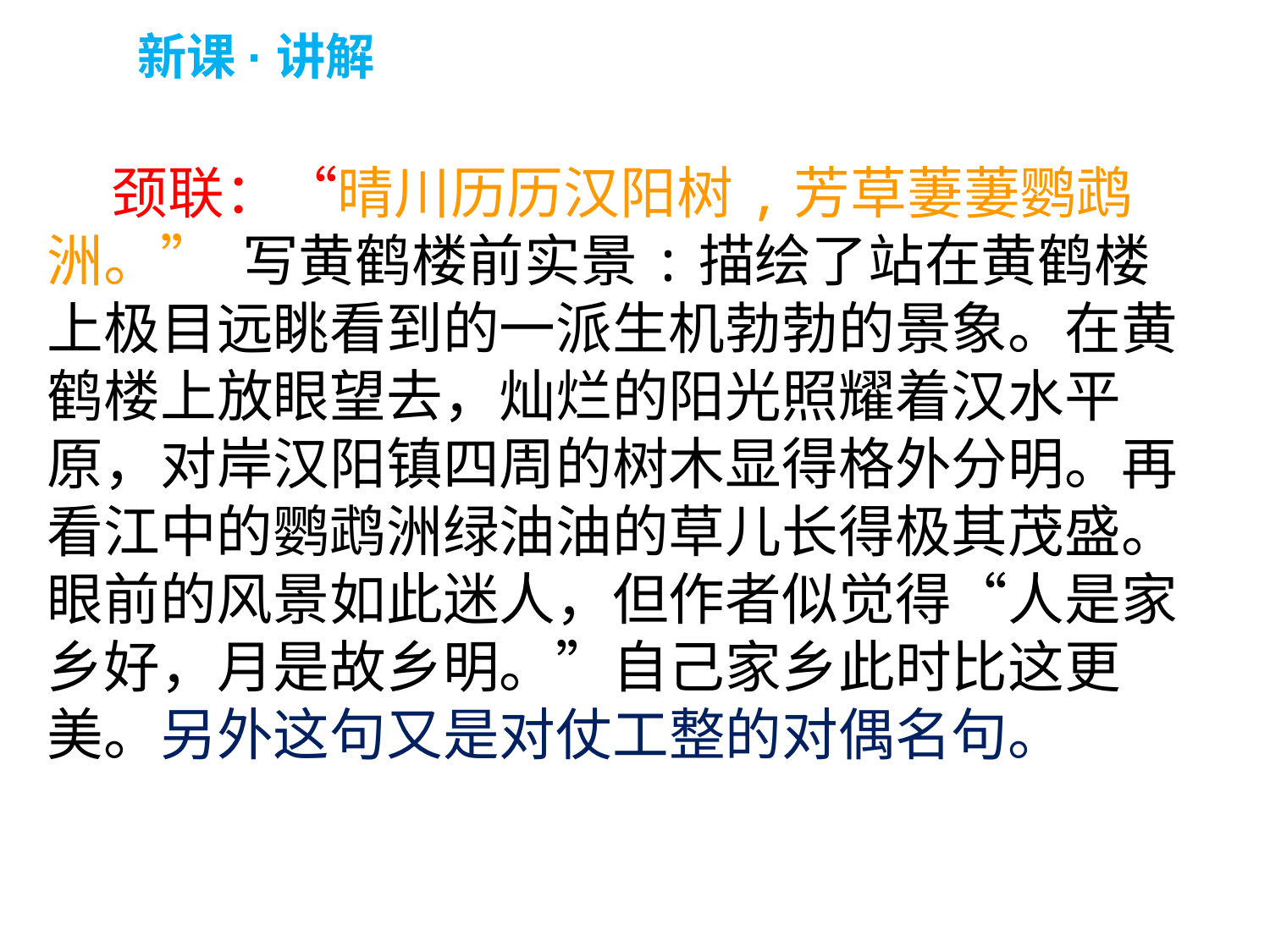

新课·讲解
    颈联：“晴川历历汉阳树,芳草萋萋鹦鹉洲。”  写黄鹤楼前实景:描绘了站在黄鹤楼上极目远眺看到的一派生机勃勃的景象。在黄鹤楼上放眼望去，灿烂的阳光照耀着汉水平原，对岸汉阳镇四周的树木显得格外分明。再看江中的鹦鹉洲绿油油的草儿长得极其茂盛。眼前的风景如此迷人，但作者似觉得“人是家乡好，月是故乡明。”自己家乡此时比这更美。另外这句又是对仗工整的对偶名句。